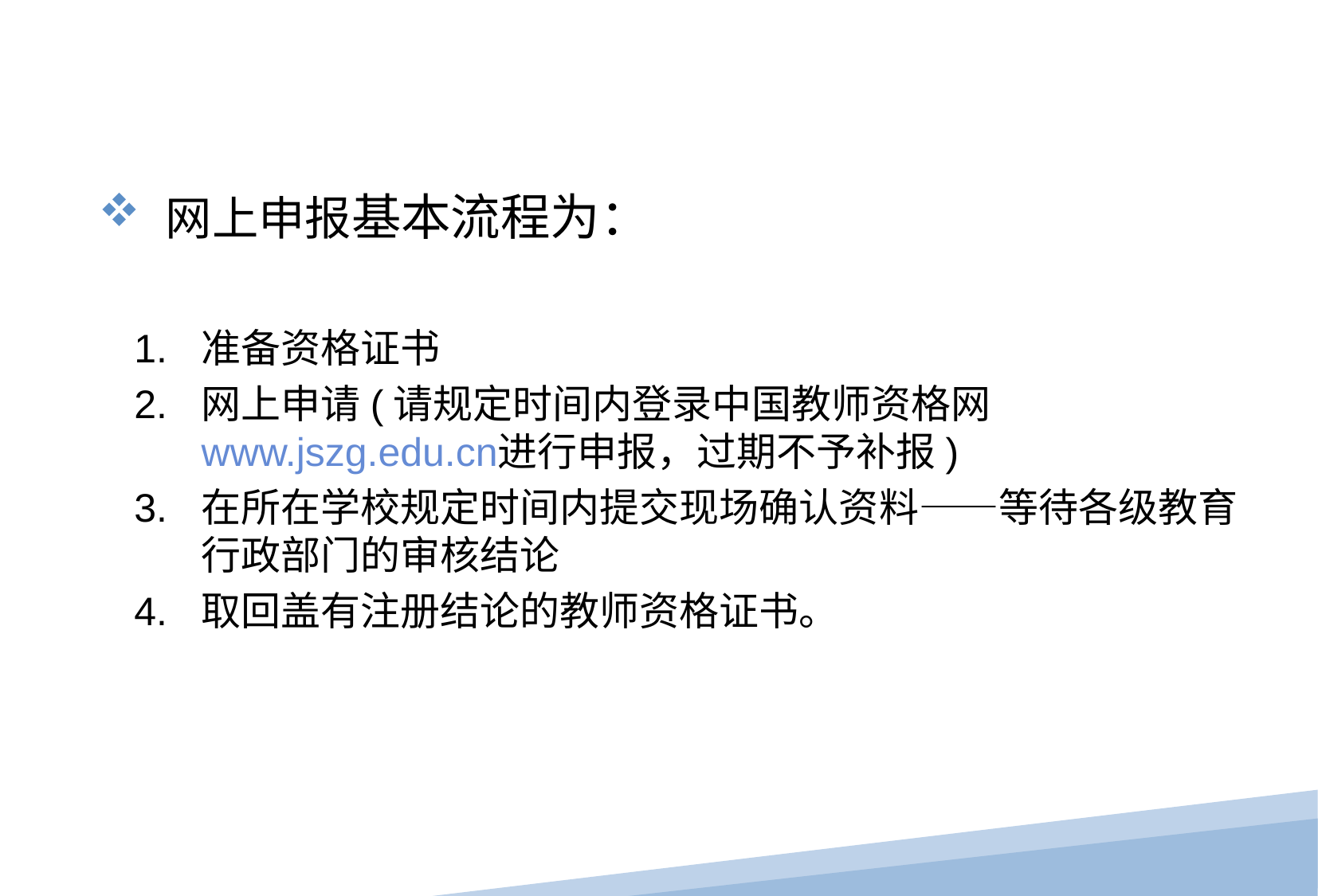

网上申报基本流程为：

准备资格证书
网上申请(请规定时间内登录中国教师资格网www.jszg.edu.cn进行申报，过期不予补报)
在所在学校规定时间内提交现场确认资料——等待各级教育行政部门的审核结论
取回盖有注册结论的教师资格证书。